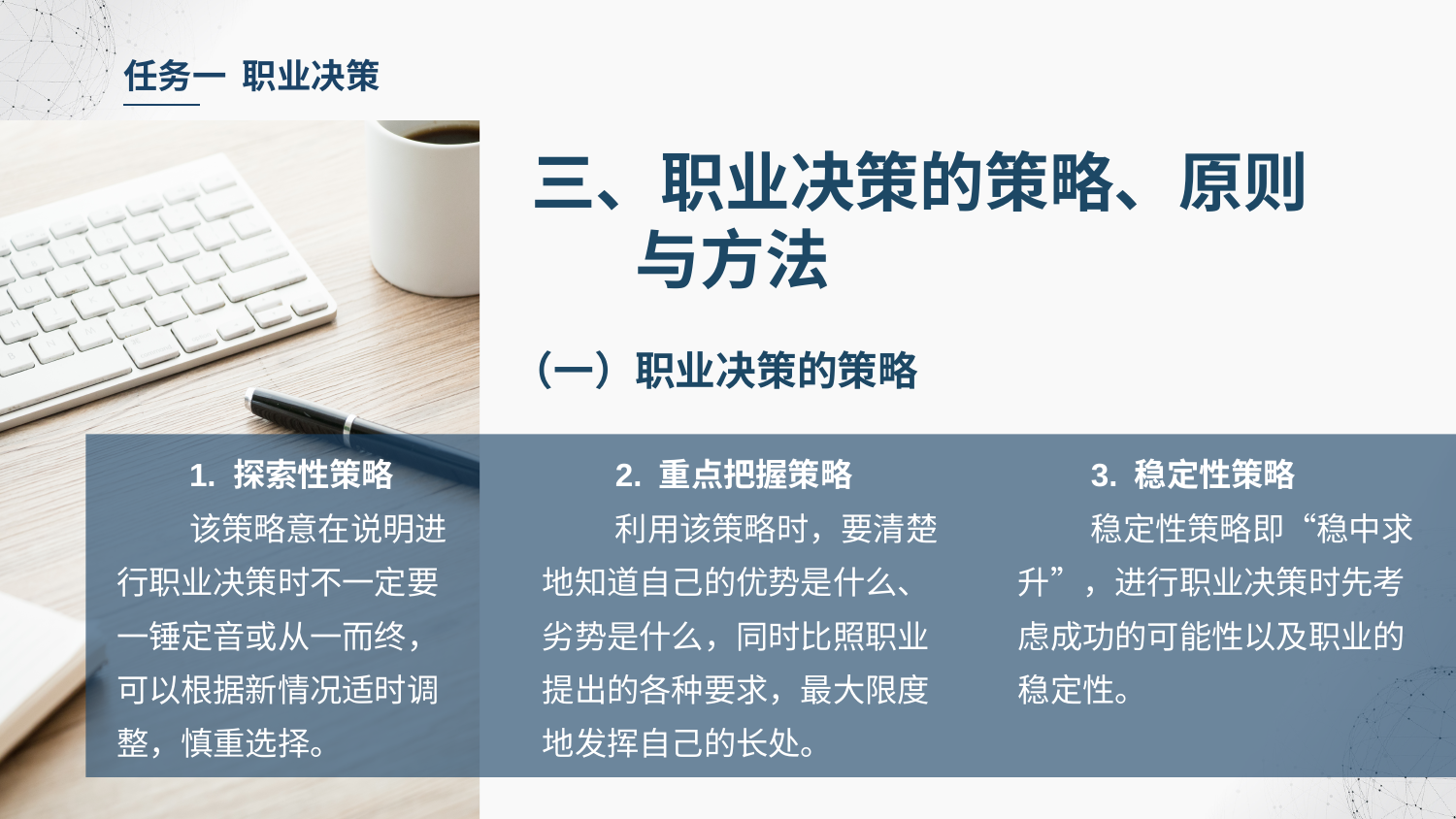

任务一  职业决策

三、职业决策的策略、原则
      与方法
（一）职业决策的策略
1. 探索性策略
该策略意在说明进行职业决策时不一定要一锤定音或从一而终，可以根据新情况适时调整，慎重选择。
2. 重点把握策略
利用该策略时，要清楚地知道自己的优势是什么、劣势是什么，同时比照职业提出的各种要求，最大限度地发挥自己的长处。
3. 稳定性策略
稳定性策略即“稳中求升”，进行职业决策时先考虑成功的可能性以及职业的稳定性。